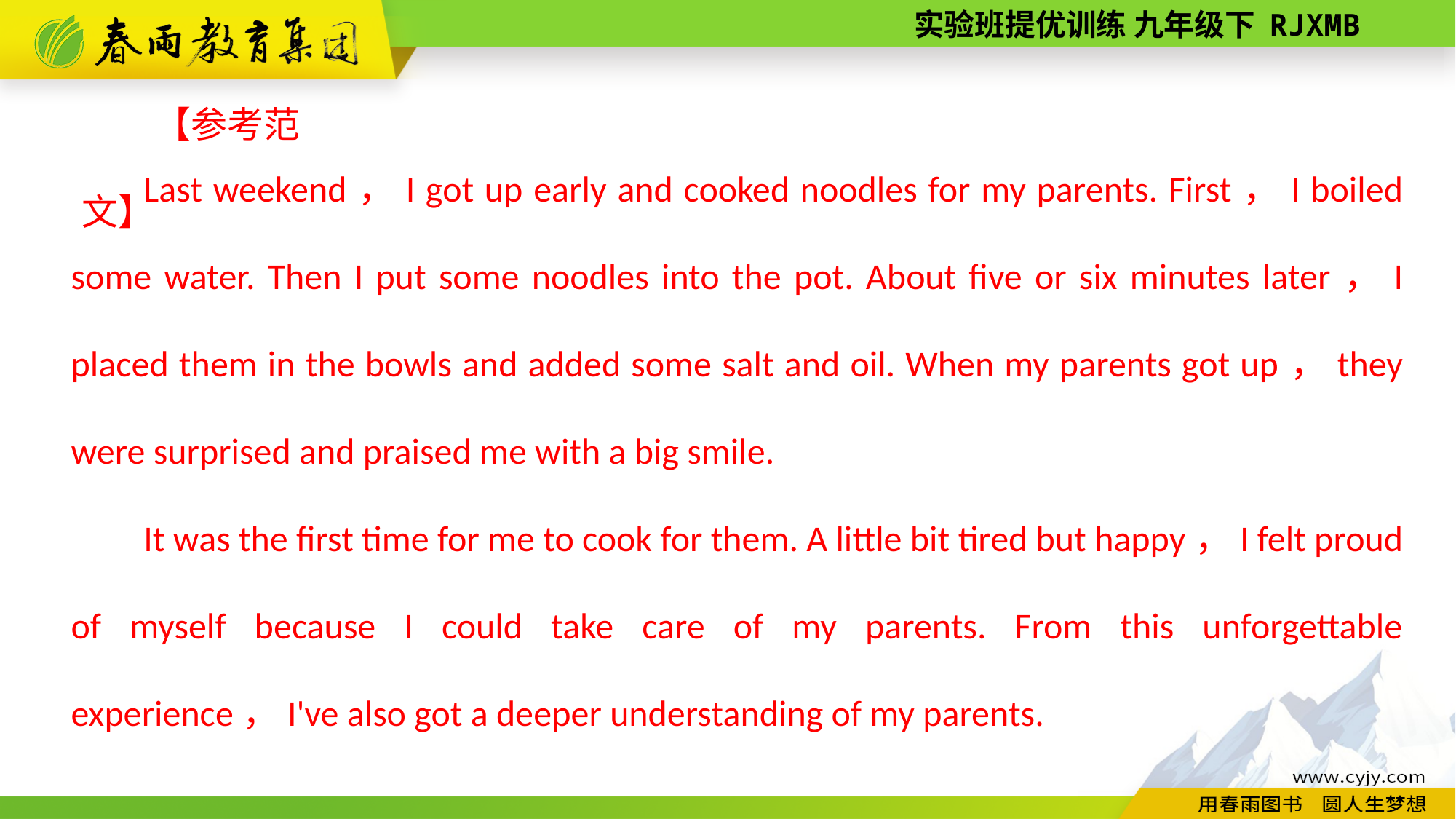

【参考范文】
Last weekend，I got up early and cooked noodles for my parents. First，I boiled some water. Then I put some noodles into the pot. About five or six minutes later，I placed them in the bowls and added some salt and oil. When my parents got up，they were surprised and praised me with a big smile.
It was the first time for me to cook for them. A little bit tired but happy，I felt proud of myself because I could take care of my parents. From this unforgettable experience，I've also got a deeper understanding of my parents.